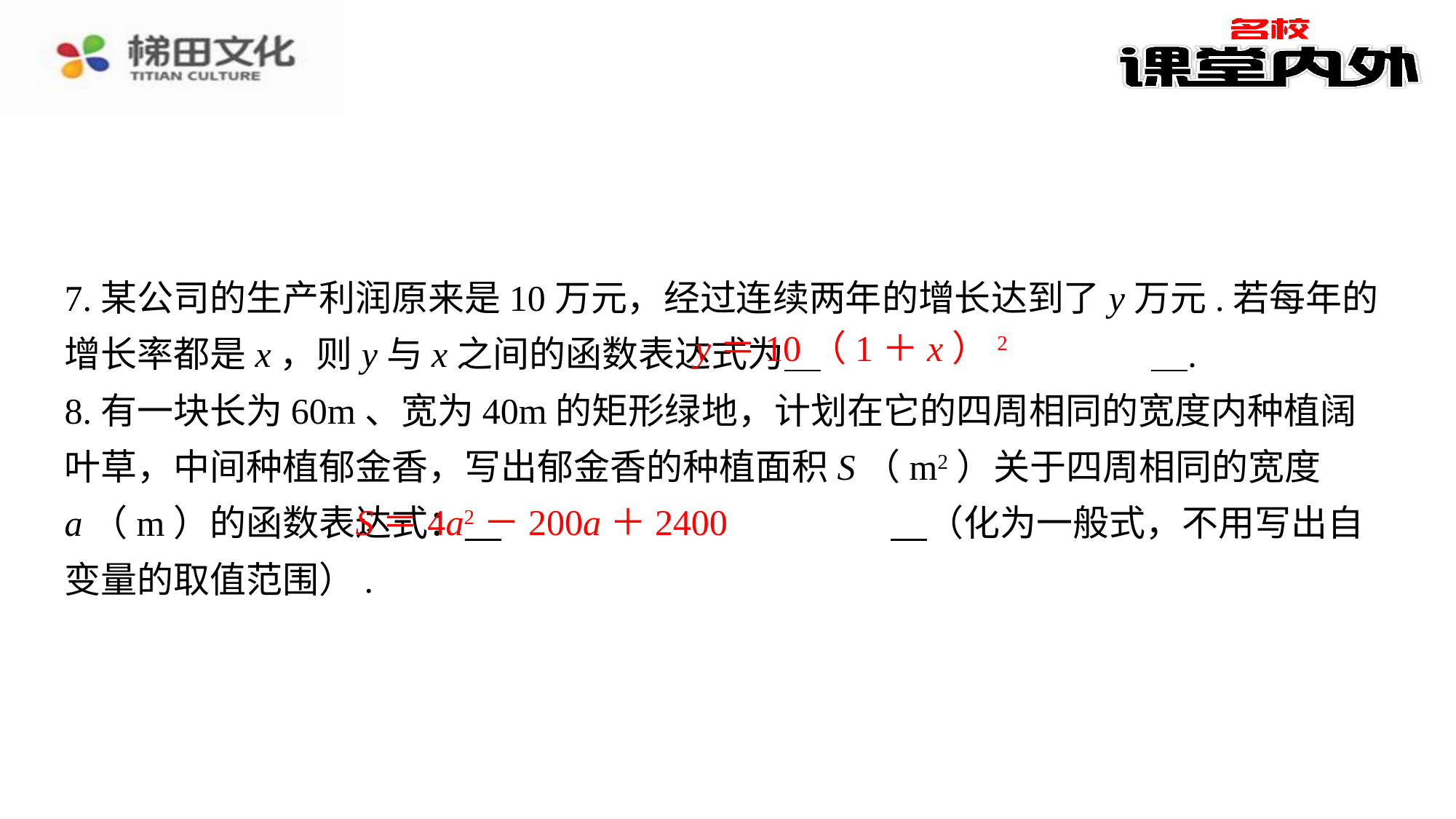

7.某公司的生产利润原来是10万元，经过连续两年的增长达到了y万元.若每年的增长率都是x，则y与x之间的函数表达式为 　y＝10（1＋x）2　⁠.
8.有一块长为60m、宽为40m的矩形绿地，计划在它的四周相同的宽度内种植阔叶草，中间种植郁金香，写出郁金香的种植面积S（m2）关于四周相同的宽度a（m）的函数表达式： 　S＝4a2－200a＋2400　⁠（化为一般式，不用写出自变量的取值范围）.
y＝10（1＋x）2
S＝4a2－200a＋2400